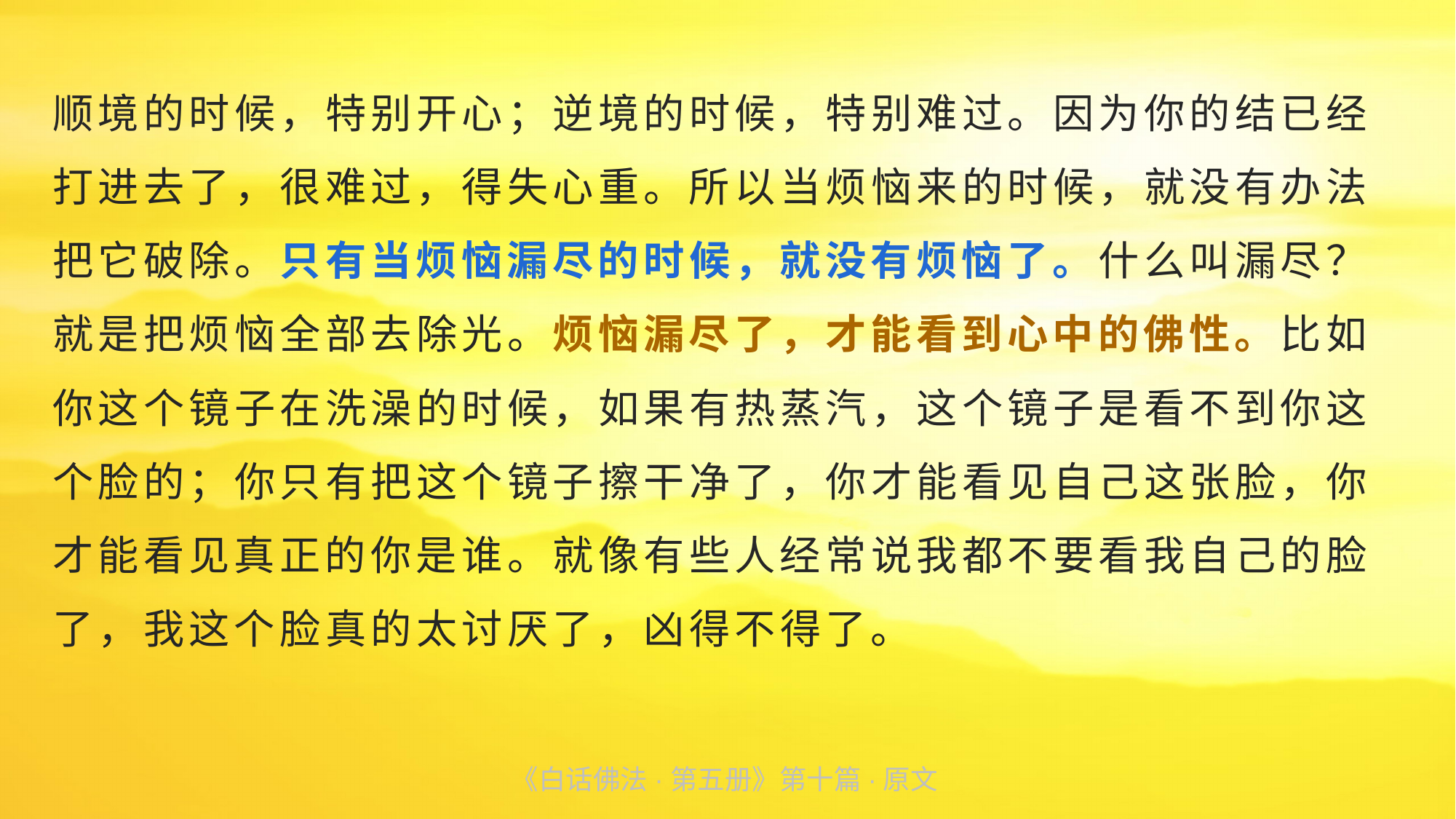

顺境的时候，特别开心；逆境的时候，特别难过。因为你的结已经打进去了，很难过，得失心重。所以当烦恼来的时候，就没有办法把它破除。只有当烦恼漏尽的时候，就没有烦恼了。什么叫漏尽？就是把烦恼全部去除光。烦恼漏尽了，才能看到心中的佛性。比如你这个镜子在洗澡的时候，如果有热蒸汽，这个镜子是看不到你这个脸的；你只有把这个镜子擦干净了，你才能看见自己这张脸，你才能看见真正的你是谁。就像有些人经常说我都不要看我自己的脸了，我这个脸真的太讨厌了，凶得不得了。

《白话佛法·第五册》第十篇·原文